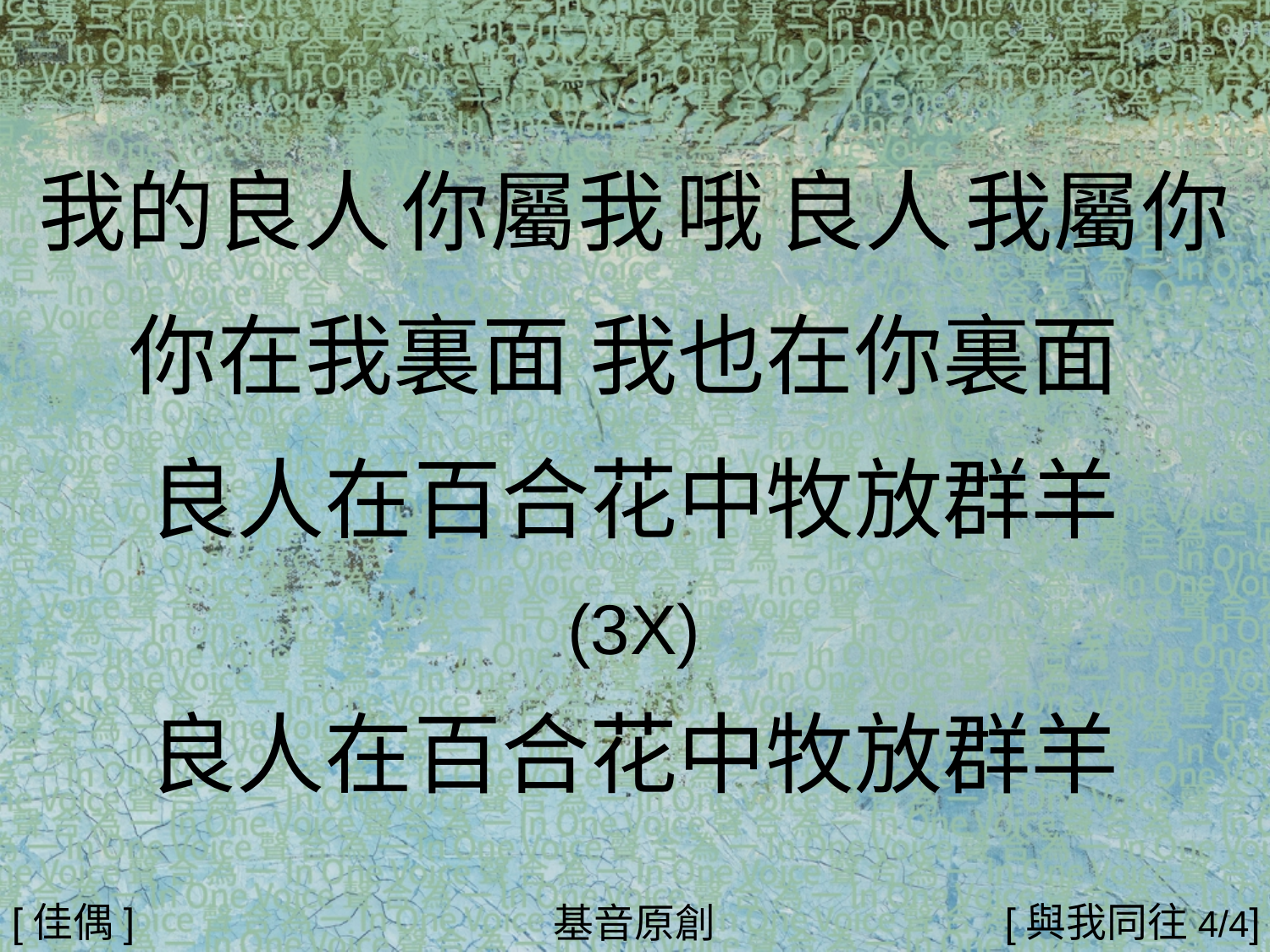

我的良人 你屬我 哦 良人 我屬你

你在我裏面 我也在你裏面

良人在百合花中牧放群羊

(3X)

良人在百合花中牧放群羊

#

[佳偶]
[與我同往4/4]
基音原創